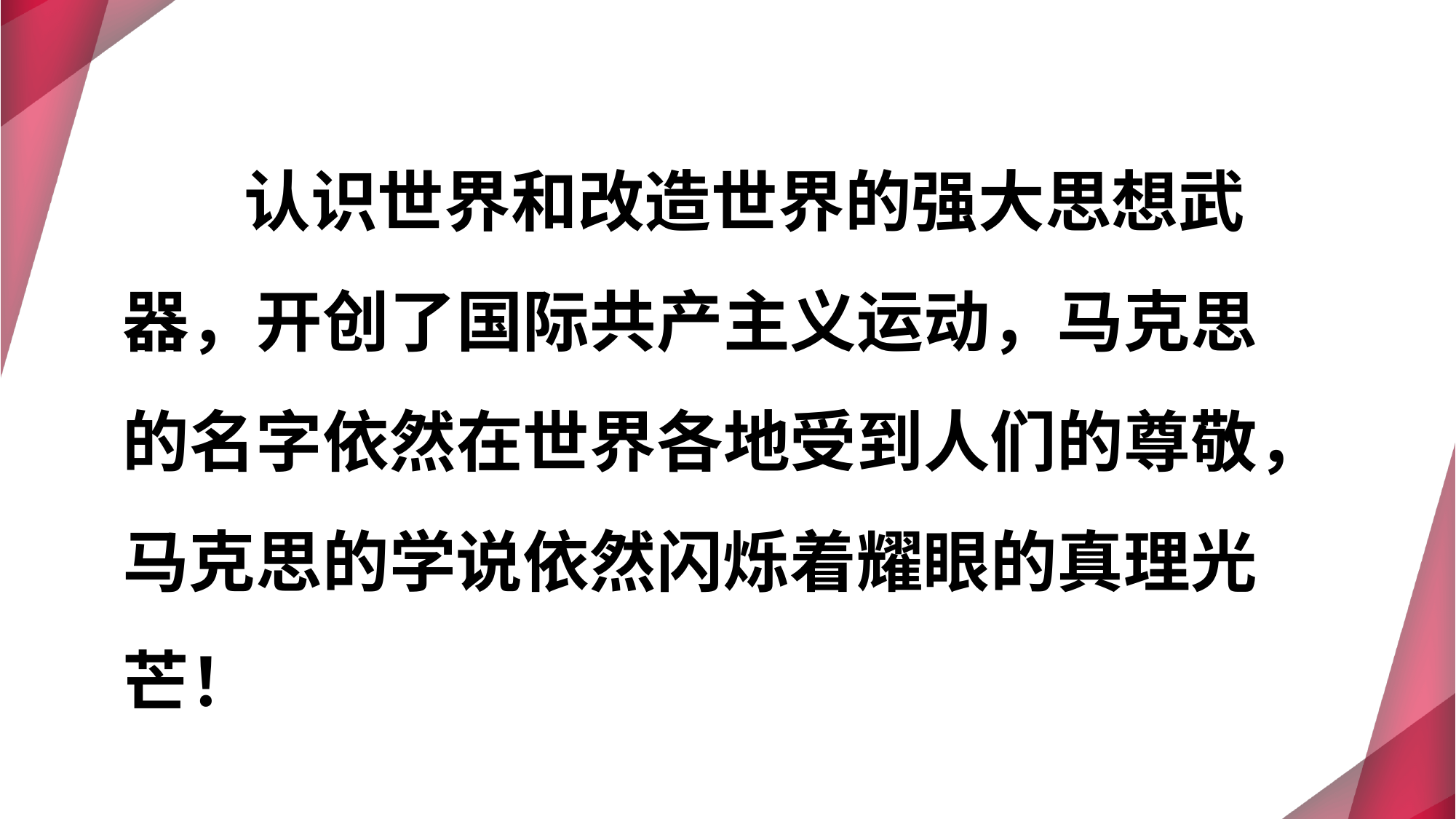

认识世界和改造世界的强大思想武器，开创了国际共产主义运动，马克思的名字依然在世界各地受到人们的尊敬，马克思的学说依然闪烁着耀眼的真理光芒！